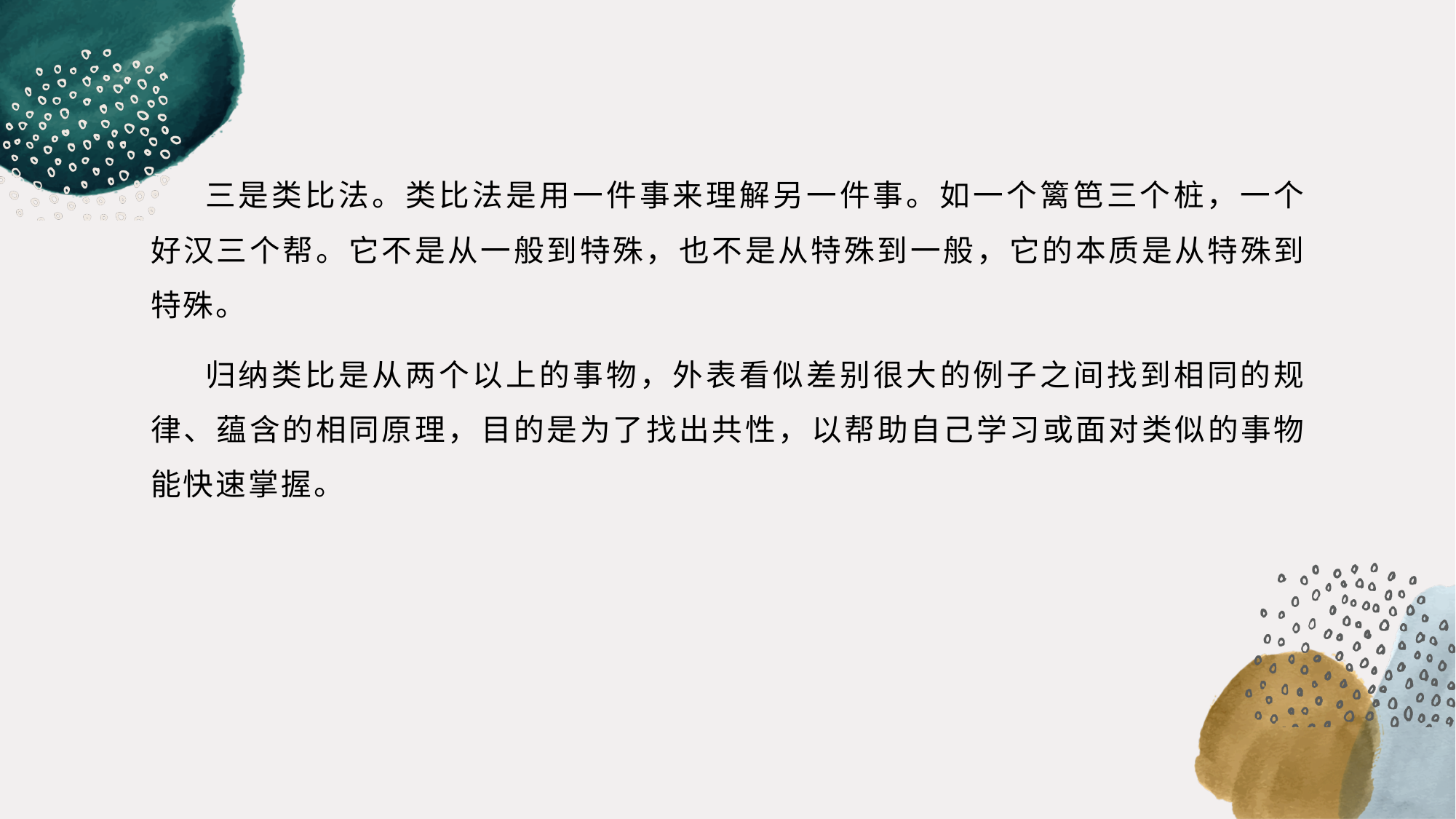

三是类比法。类比法是用一件事来理解另一件事。如一个篱笆三个桩，一个好汉三个帮。它不是从一般到特殊，也不是从特殊到一般，它的本质是从特殊到特殊。
归纳类比是从两个以上的事物，外表看似差别很大的例子之间找到相同的规律、蕴含的相同原理，目的是为了找出共性，以帮助自己学习或面对类似的事物能快速掌握。